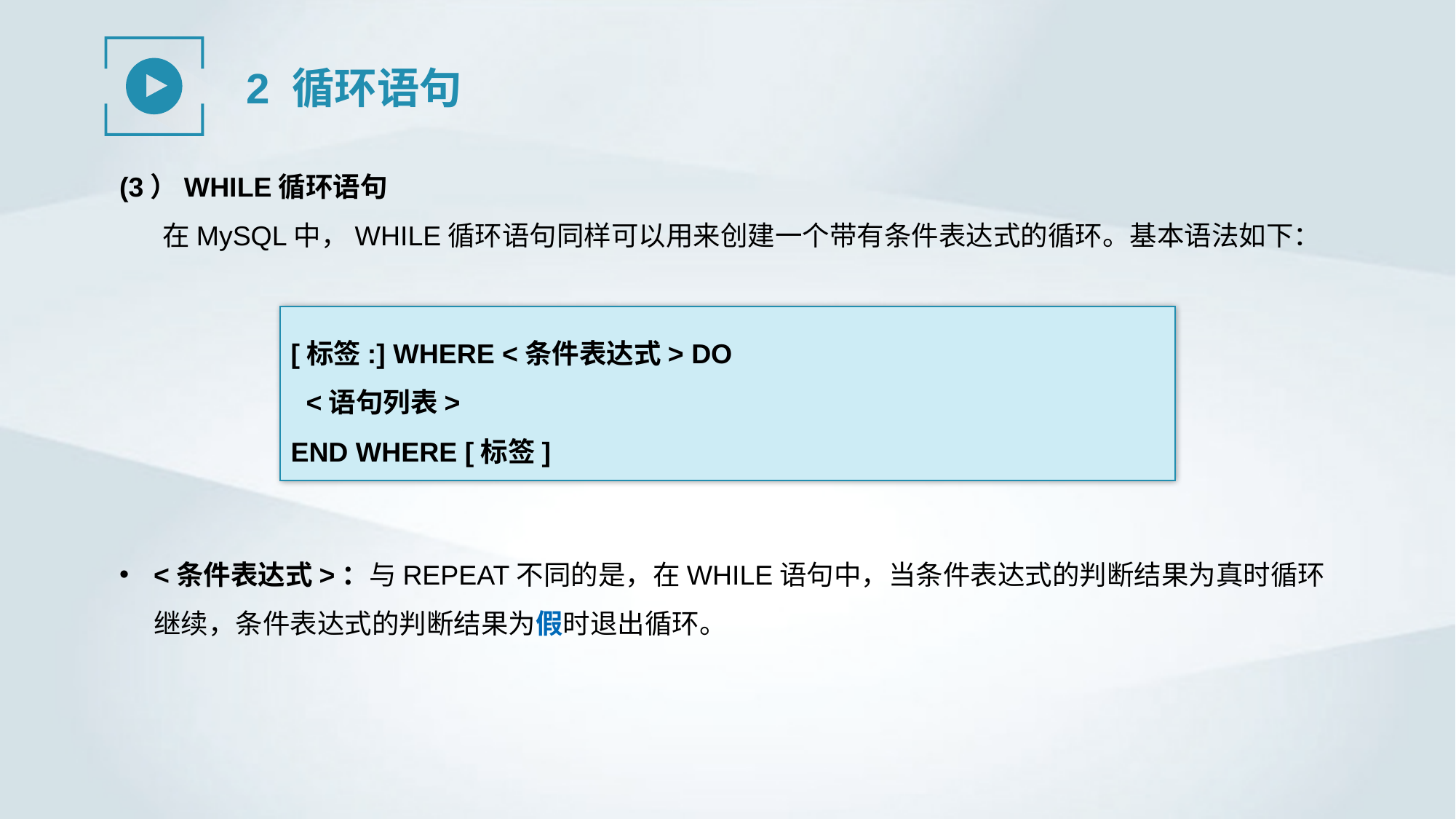

2 循环语句
(3）WHILE循环语句
在MySQL中，WHILE循环语句同样可以用来创建一个带有条件表达式的循环。基本语法如下：
[标签:] WHERE <条件表达式> DO
  <语句列表>
END WHERE [标签]
<条件表达式>：与REPEAT不同的是，在WHILE语句中，当条件表达式的判断结果为真时循环继续，条件表达式的判断结果为假时退出循环。